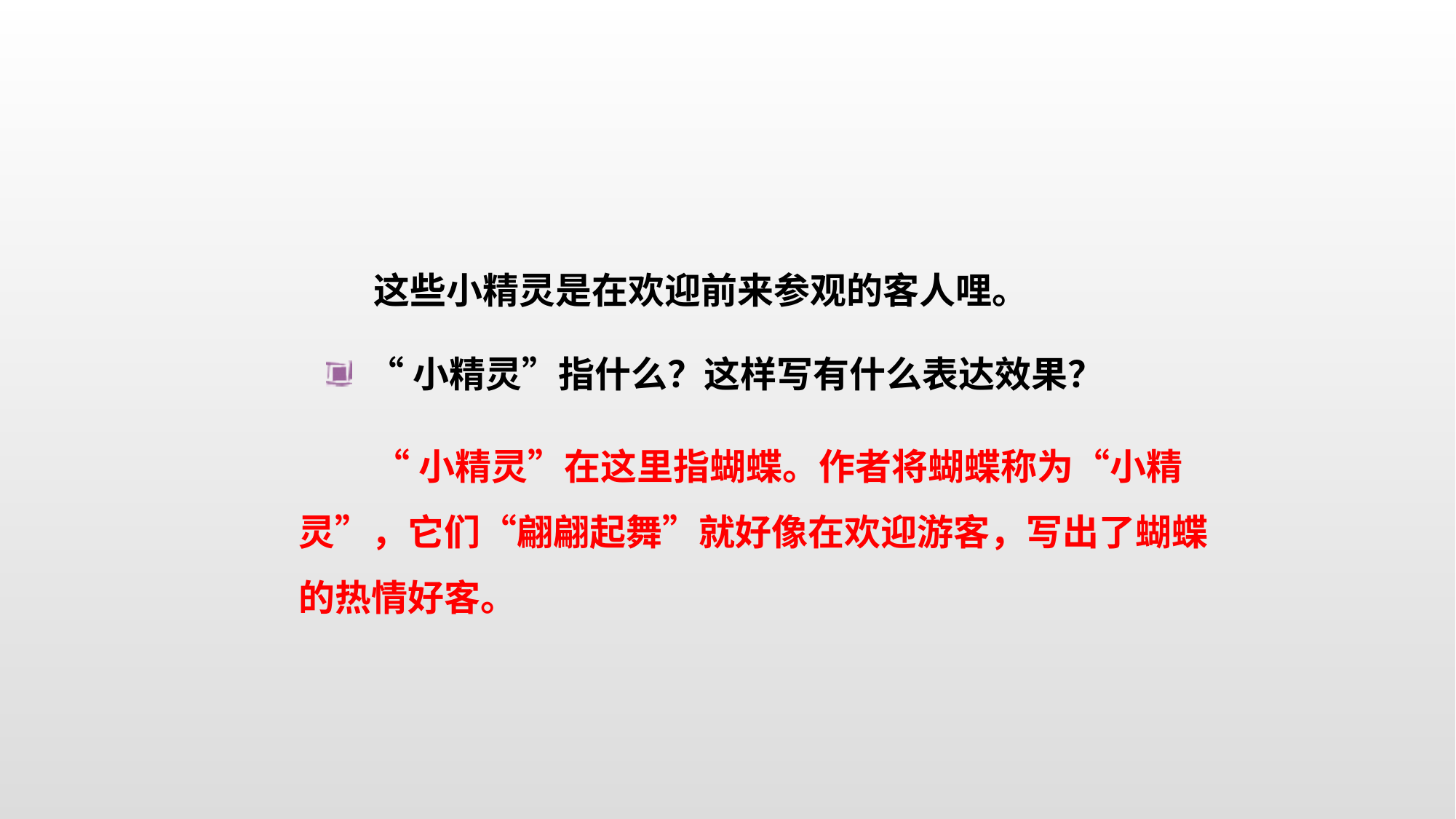

这些小精灵是在欢迎前来参观的客人哩。
“小精灵”指什么？这样写有什么表达效果？
“小精灵”在这里指蝴蝶。作者将蝴蝶称为“小精灵”，它们“翩翩起舞”就好像在欢迎游客，写出了蝴蝶的热情好客。